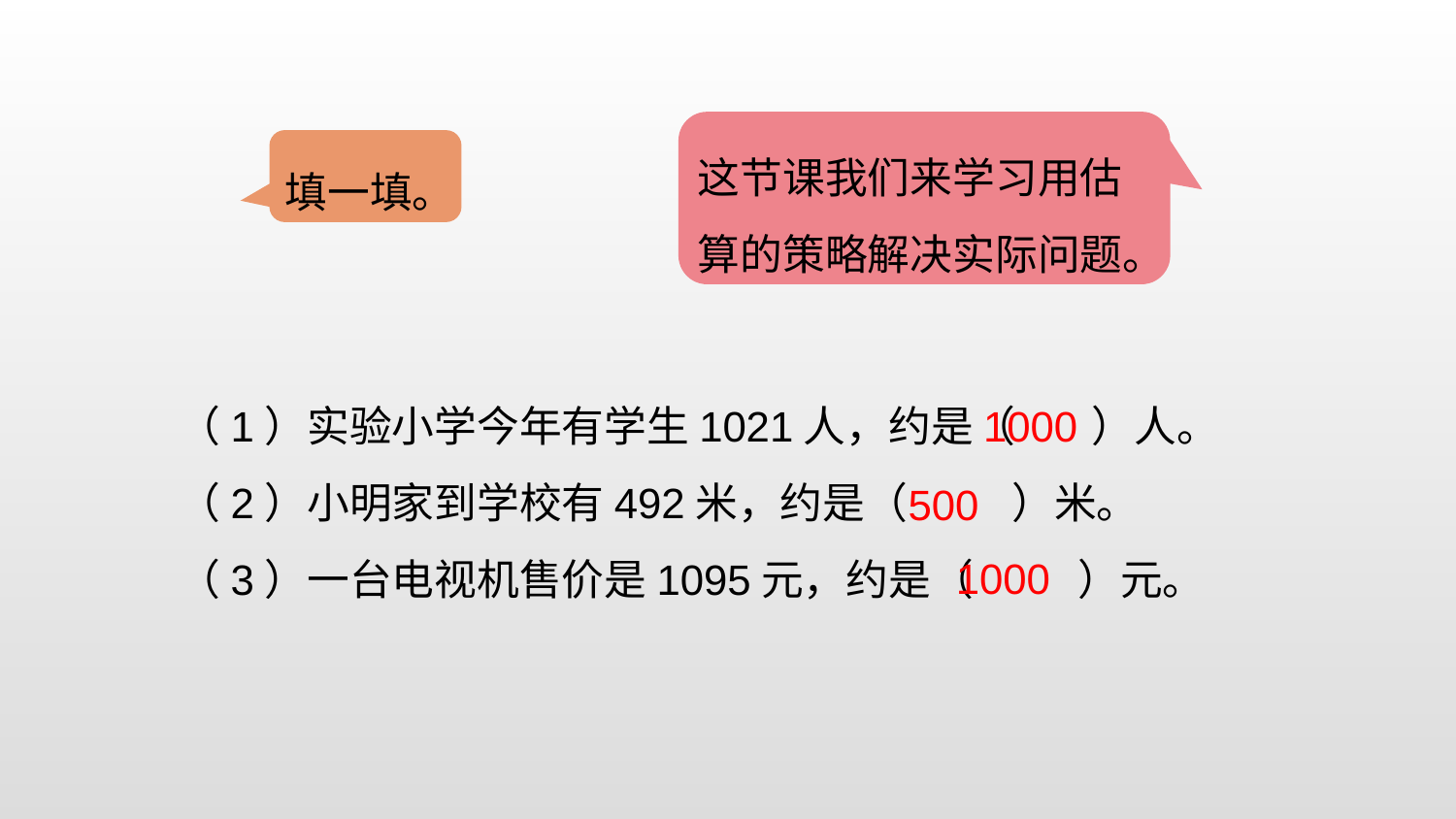

这节课我们来学习用估算的策略解决实际问题。
填一填。
1000
（1）实验小学今年有学生1021人，约是（        ）人。
（2）小明家到学校有492米，约是（           ）米。
（3）一台电视机售价是1095元，约是（           ）元。
500
1000